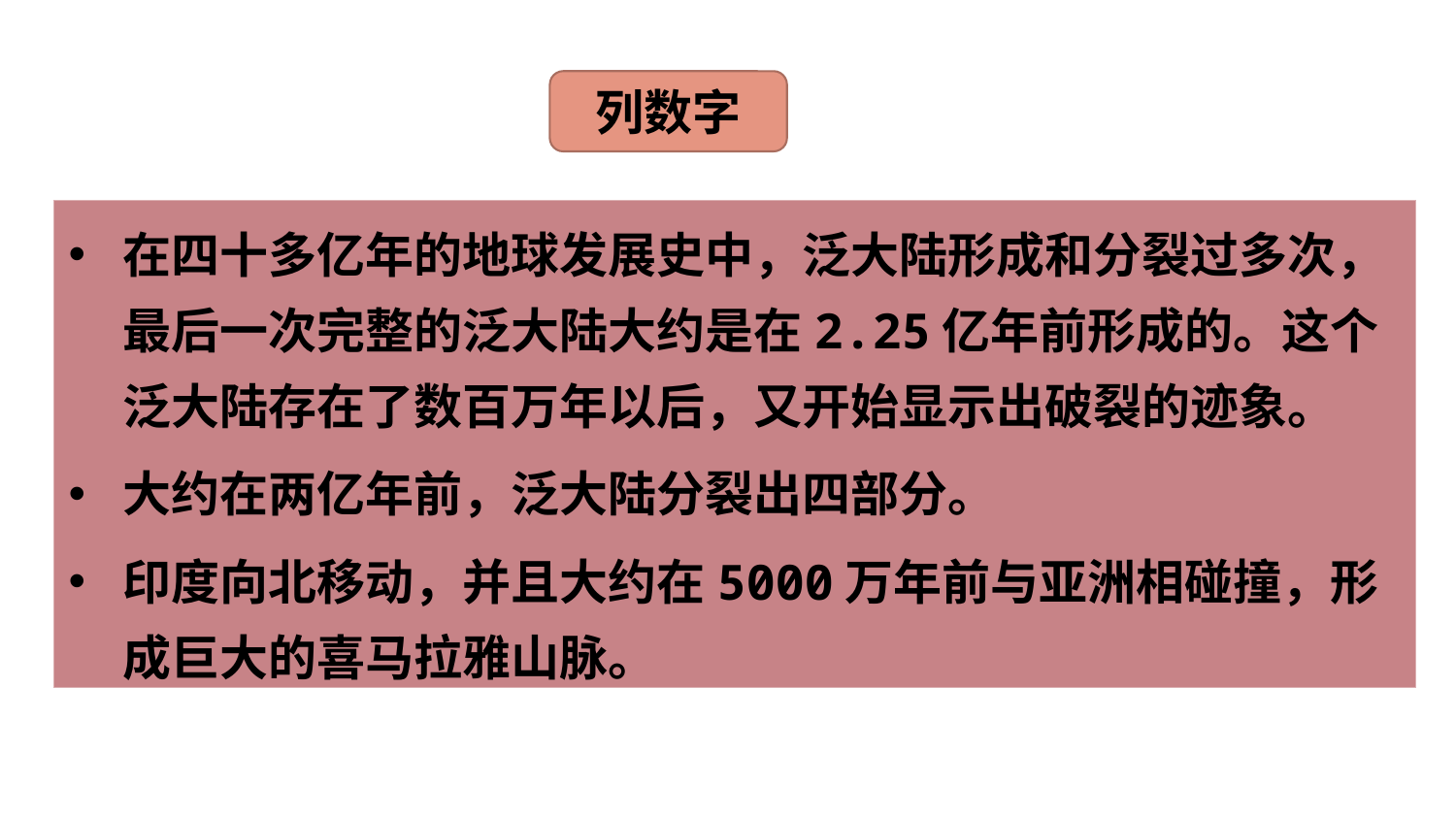

列数字
在四十多亿年的地球发展史中，泛大陆形成和分裂过多次，最后一次完整的泛大陆大约是在2.25亿年前形成的。这个泛大陆存在了数百万年以后，又开始显示出破裂的迹象。
大约在两亿年前，泛大陆分裂出四部分。
印度向北移动，并且大约在5000万年前与亚洲相碰撞，形成巨大的喜马拉雅山脉。